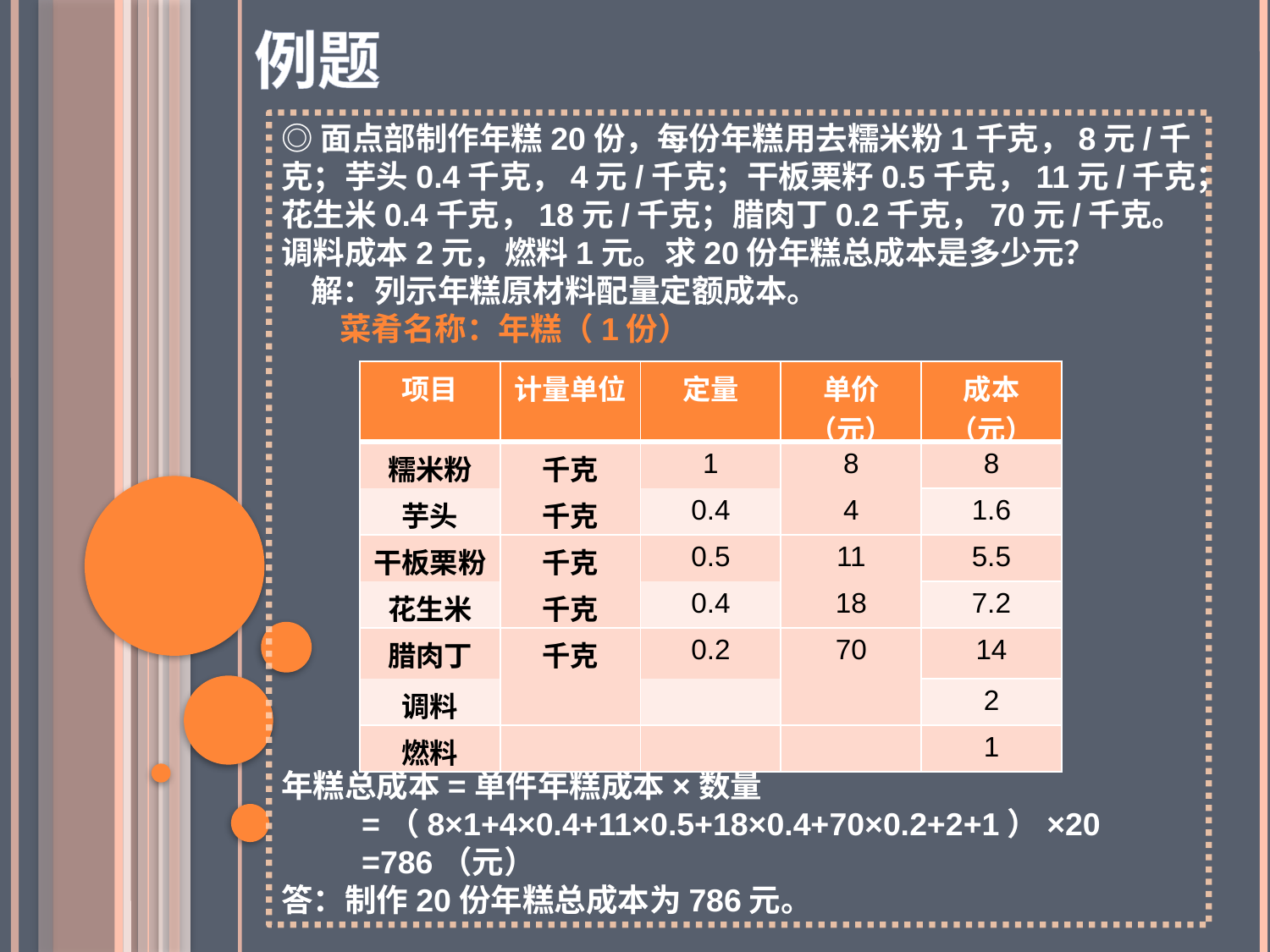

例题
◎面点部制作年糕20份，每份年糕用去糯米粉1千克，8元/千克；芋头0.4千克，4元/千克；干板栗籽0.5千克，11元/千克；花生米0.4千克，18元/千克；腊肉丁0.2千克，70元/千克。调料成本2元，燃料1元。求20份年糕总成本是多少元？
   解：列示年糕原材料配量定额成本。
       菜肴名称：年糕（1份）

年糕总成本=单件年糕成本×数量
         =（8×1+4×0.4+11×0.5+18×0.4+70×0.2+2+1）×20
         =786（元）
答：制作20份年糕总成本为786元。
| 项目 | 计量单位 | 定量 | 单价（元） | 成本（元） |
| --- | --- | --- | --- | --- |
| 糯米粉 | 千克 | 1 | 8 | 8 |
| 芋头 |  |  |  |  |
|  | 千克 |  |  |  |
|  |  | 0.4 |  |  |
|  |  |  | 4 |  |
|  |  |  |  | 1.6 |
| 干板栗粉 | 千克 | 0.5 | 11 | 5.5 |
| 花生米 |  |  |  |  |
|  | 千克 |  |  |  |
|  |  | 0.4 |  |  |
|  |  |  | 18 |  |
|  |  |  |  | 7.2 |
| 腊肉丁 | 千克 | 0.2 | 70 | 14 |
| 调料 |  |  |  |  |
|  |  |  |  |  |
|  |  |  |  |  |
|  |  |  |  |  |
|  |  |  |  | 2 |
| 燃料 |  |  |  | 1 |